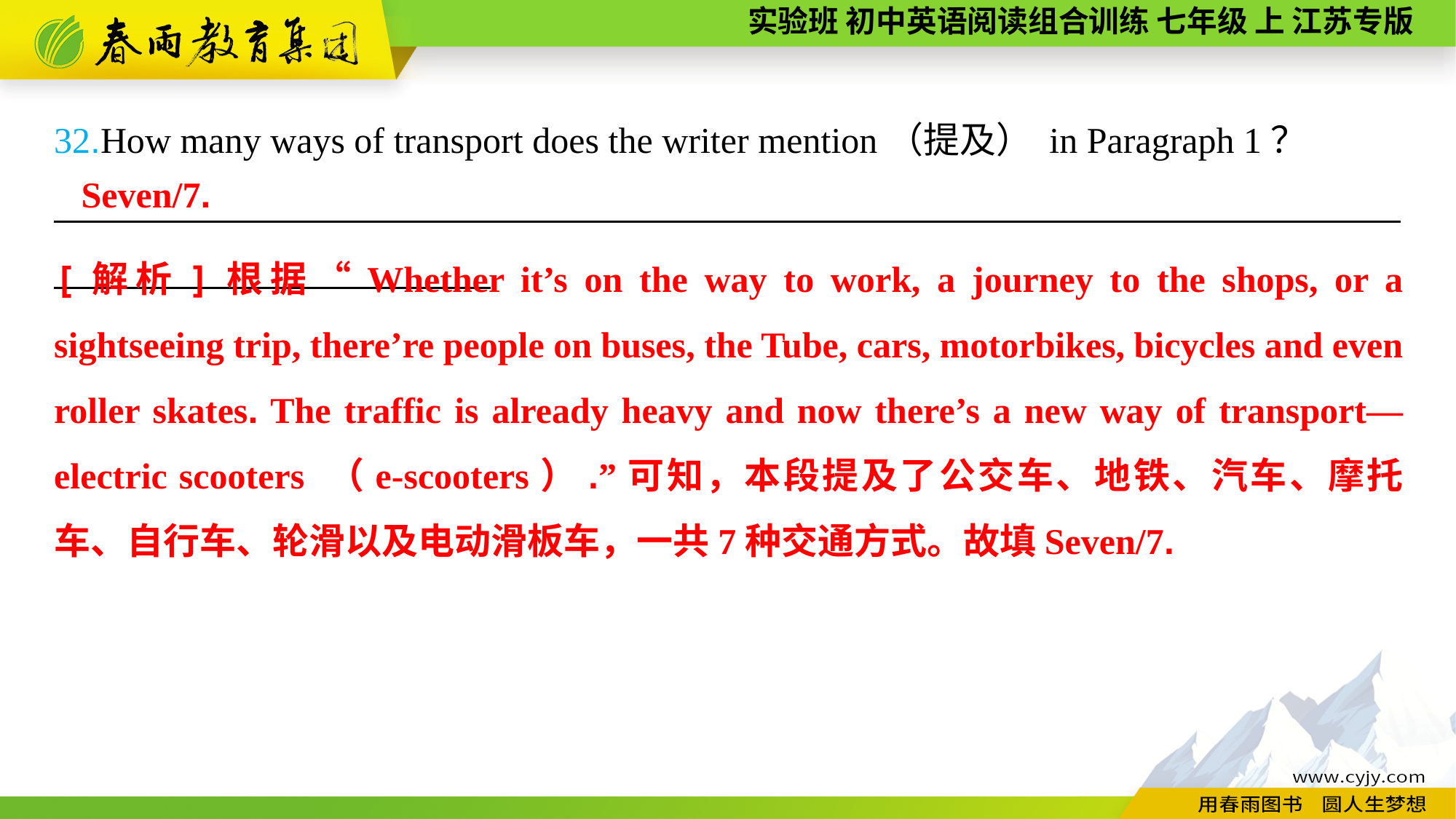

32.How many ways of transport does the writer mention（提及） in Paragraph 1？
__________________________________________________________________________
Seven/7.
[解析]根据“Whether it’s on the way to work, a journey to the shops, or a sightseeing trip, there’re people on buses, the Tube, cars, motorbikes, bicycles and even roller skates. The traffic is already heavy and now there’s a new way of transport—electric scooters （e-scooters）.”可知，本段提及了公交车、地铁、汽车、摩托车、自行车、轮滑以及电动滑板车，一共7种交通方式。故填Seven/7.